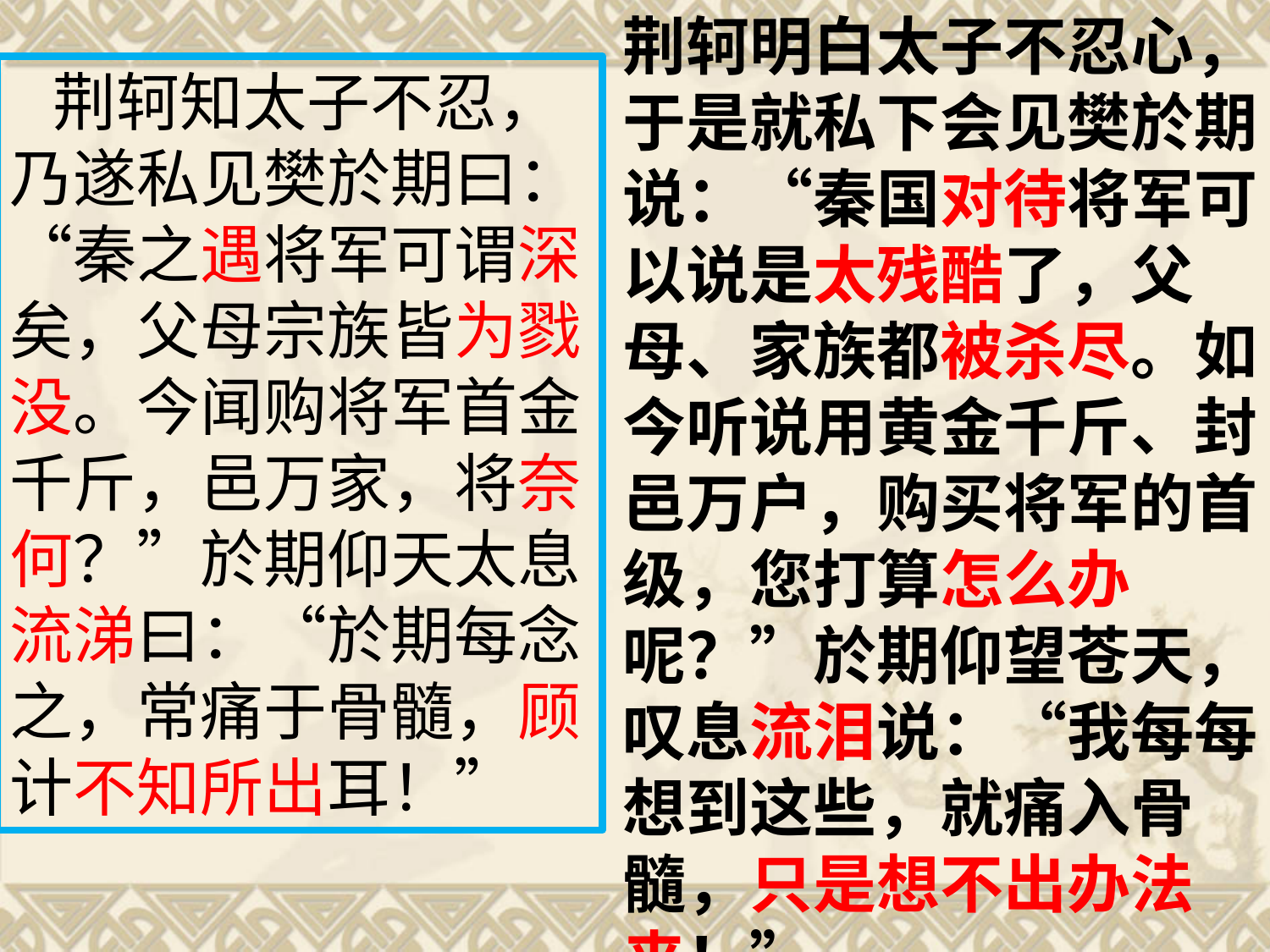

荆轲明白太子不忍心，于是就私下会见樊於期说：“秦国对待将军可以说是太残酷了，父母、家族都被杀尽。如今听说用黄金千斤、封邑万户，购买将军的首级，您打算怎么办呢？”於期仰望苍天，叹息流泪说：“我每每想到这些，就痛入骨髓，只是想不出办法来！”
  荆轲知太子不忍，乃遂私见樊於期曰：“秦之遇将军可谓深矣，父母宗族皆为戮没。今闻购将军首金千斤，邑万家，将奈何？”於期仰天太息流涕曰：“於期每念之，常痛于骨髓，顾计不知所出耳！”